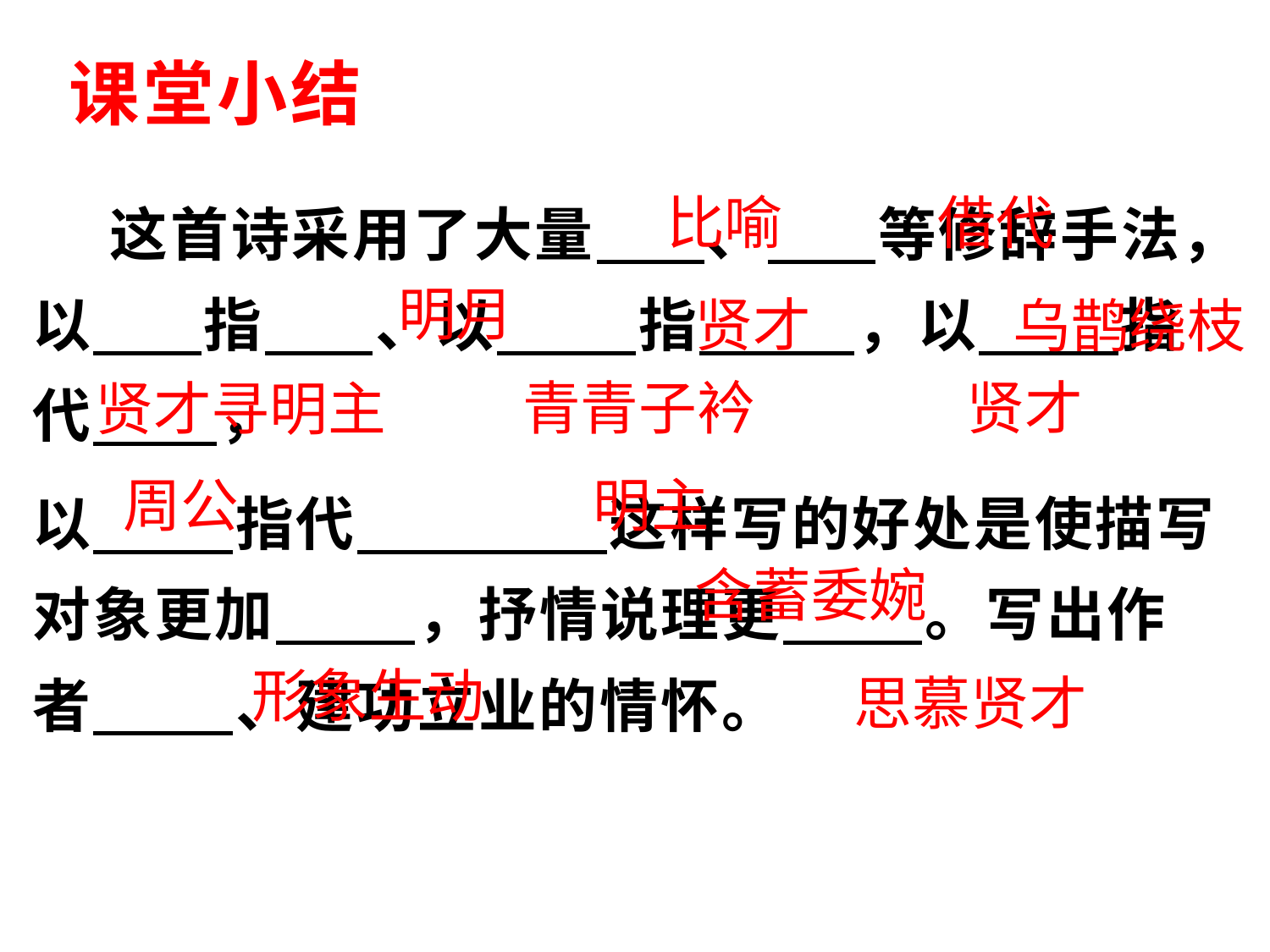

# 课堂小结
    这首诗采用了大量       、       等修辞手法，以       指       、以         指          ，以         指代        ，
以         指代                这样写的好处是使描写对象更加         ，抒情说理更         。写出作者         、建功立业的情怀。
 比喻
借代
明月
贤才
乌鹊绕枝
青青子衿
贤才
贤才寻明主
周公
明主
含蓄委婉
形象生动
思慕贤才